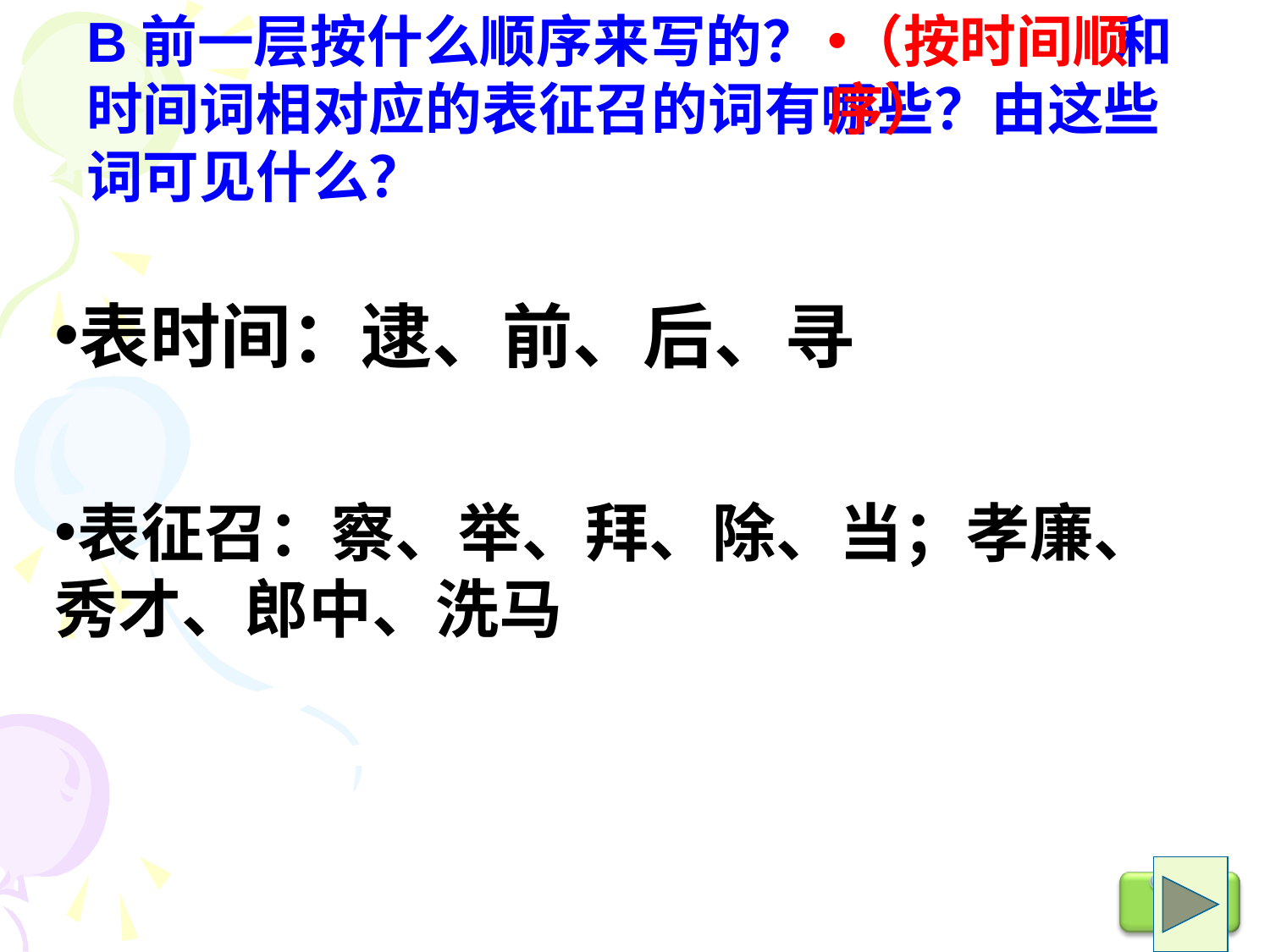

B前一层按什么顺序来写的？                       和时间词相对应的表征召的词有哪些？由这些词可见什么？
（按时间顺序）
表时间：逮、前、后、寻
表征召：察、举、拜、除、当；孝廉、秀才、郎中、洗马